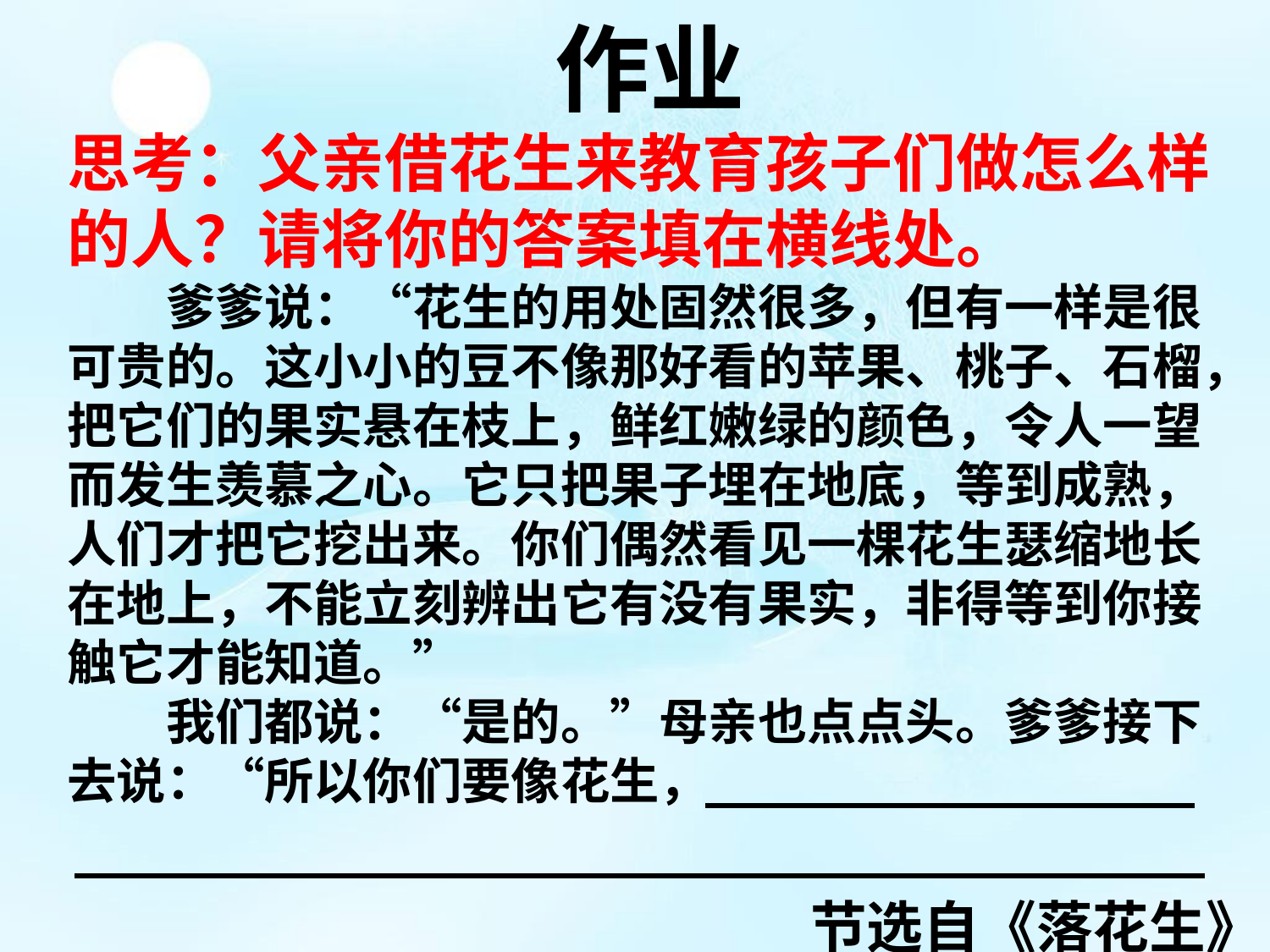

作业
思考：父亲借花生来教育孩子们做怎么样的人？请将你的答案填在横线处。
　　爹爹说：“花生的用处固然很多，但有一样是很可贵的。这小小的豆不像那好看的苹果、桃子、石榴，把它们的果实悬在枝上，鲜红嫩绿的颜色，令人一望而发生羡慕之心。它只把果子埋在地底，等到成熟，人们才把它挖出来。你们偶然看见一棵花生瑟缩地长在地上，不能立刻辨出它有没有果实，非得等到你接触它才能知道。”
　　我们都说：“是的。”母亲也点点头。爹爹接下去说：“所以你们要像花生，

节选自《落花生》